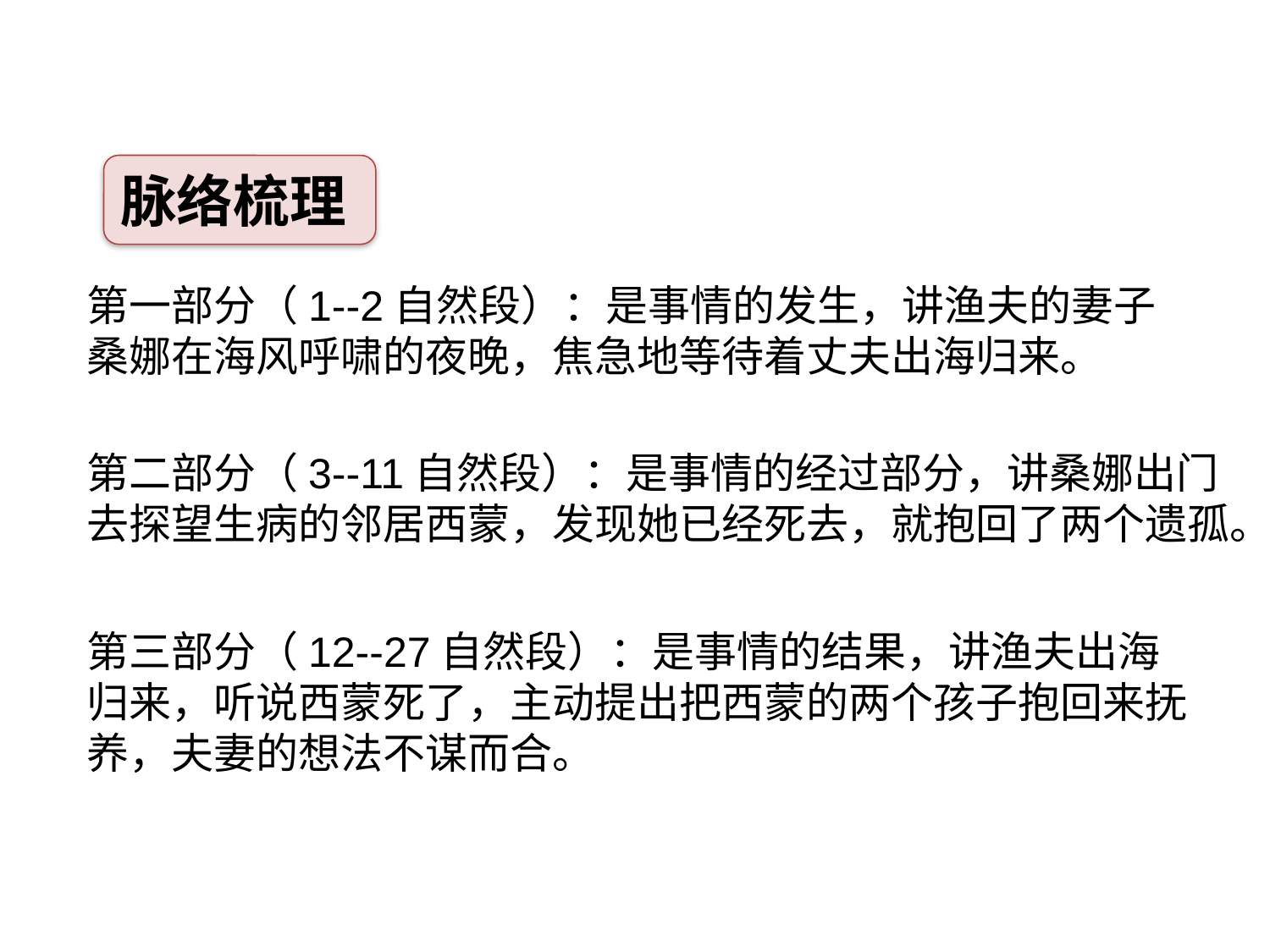

脉络梳理
第一部分（1--2自然段）：是事情的发生，讲渔夫的妻子桑娜在海风呼啸的夜晚，焦急地等待着丈夫出海归来。
第二部分（3--11自然段）：是事情的经过部分，讲桑娜出门去探望生病的邻居西蒙，发现她已经死去，就抱回了两个遗孤。
第三部分（12--27自然段）：是事情的结果，讲渔夫出海归来，听说西蒙死了，主动提出把西蒙的两个孩子抱回来抚养，夫妻的想法不谋而合。